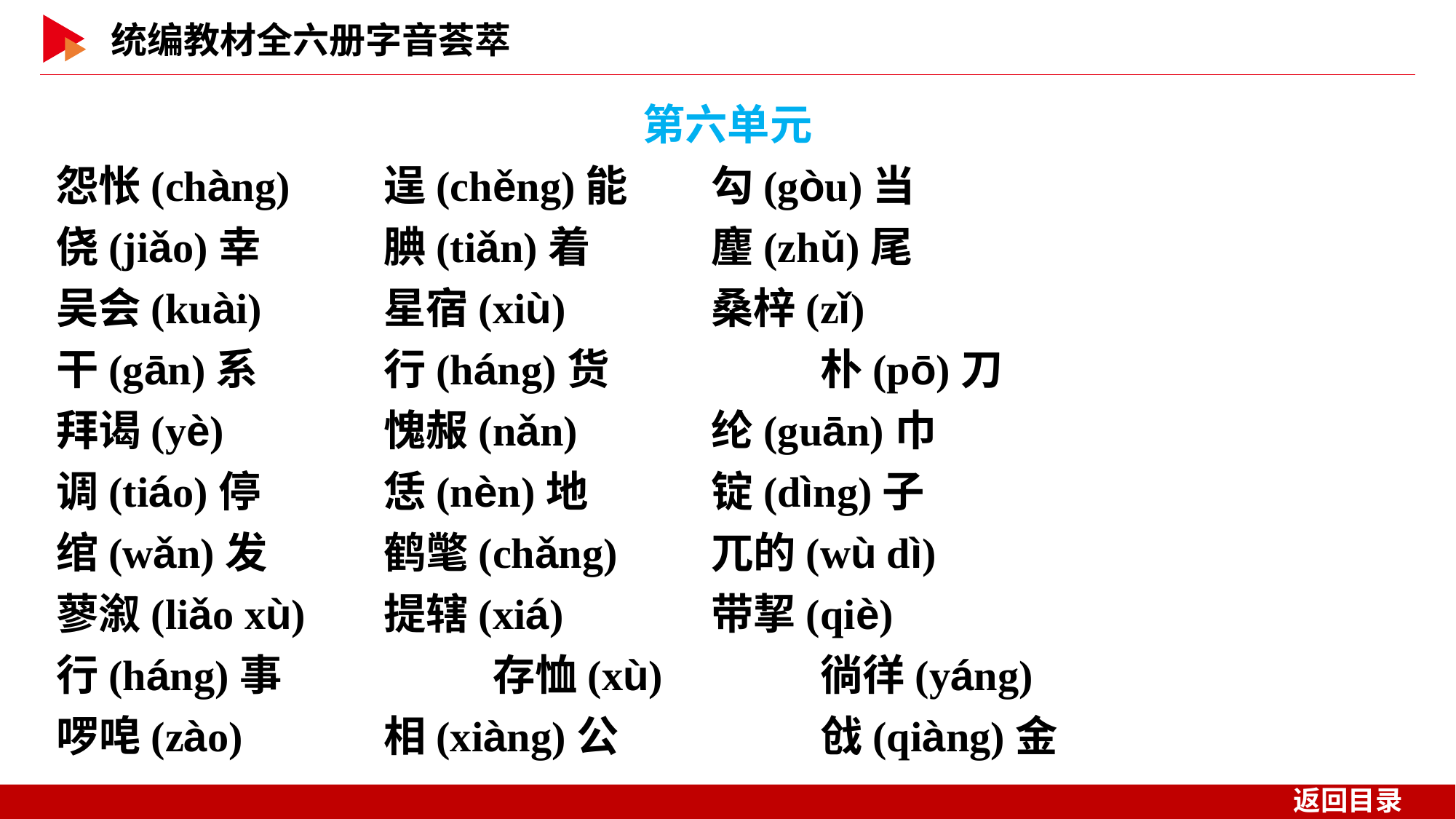

第六单元
怨怅(chàng)	逞(chěng)能	勾(gòu)当
侥(jiǎo)幸		腆(tiǎn)着		麈(zhǔ)尾
吴会(kuài)		星宿(xiù)		桑梓(zǐ)
干(gān)系		行(háng)货		朴(pō)刀
拜谒(yè)		愧赧(nǎn)		纶(guān)巾
调(tiáo)停		恁(nèn)地		锭(dìng)子
绾(wǎn)发		鹤氅(chǎng)	兀的(wù dì)
蓼溆(liǎo xù)	提辖(xiá)		带挈(qiè)
行(háng)事		存恤(xù)		徜徉(yáng)
啰唣(zào)		相(xiàng)公		戗(qiàng)金